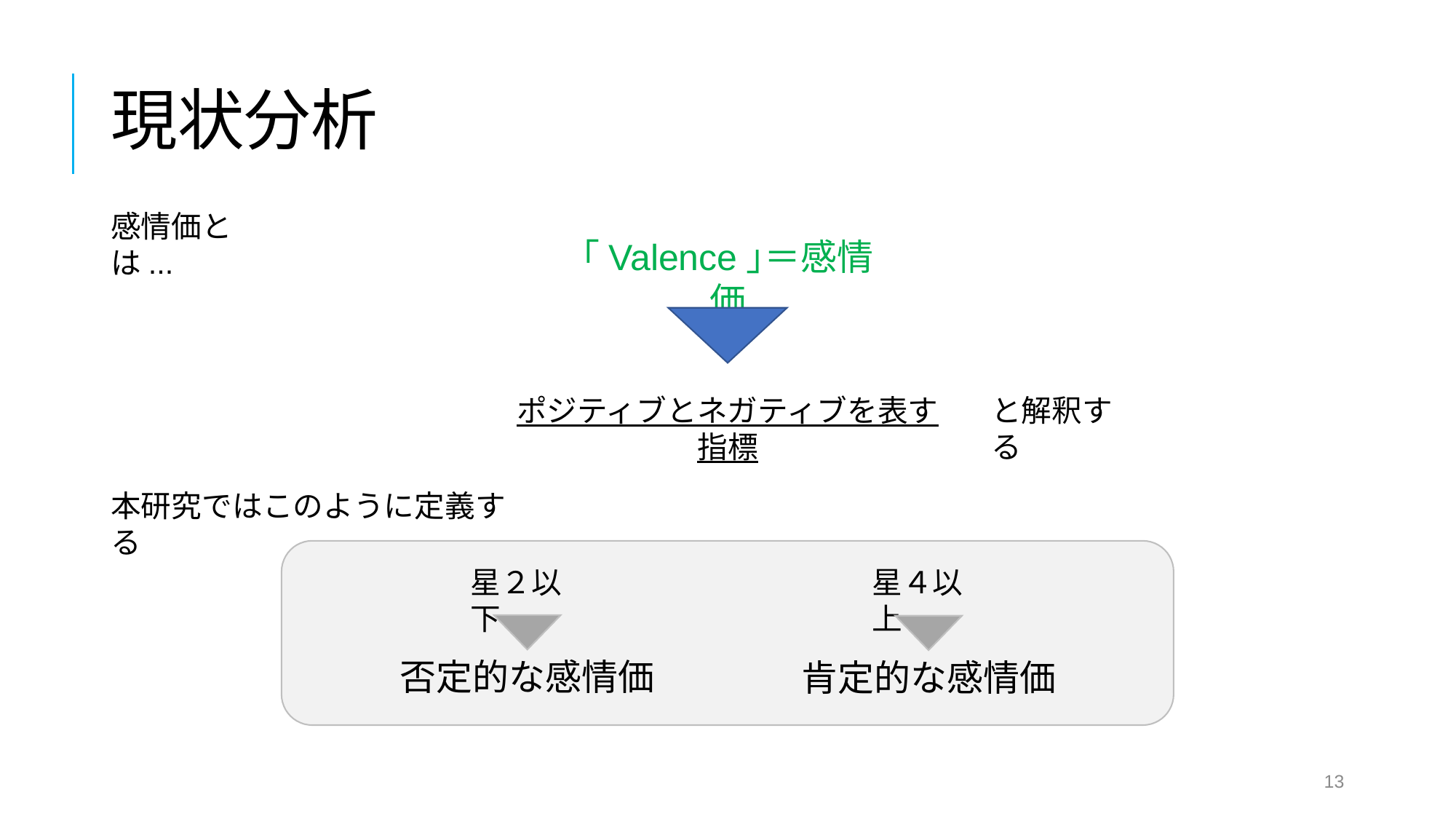

# 現状分析
感情価とは...
｢Valence｣＝感情価

ポジティブとネガティブを表す指標
と解釈する
本研究ではこのように定義する

星２以下
星４以上

否定的な感情価
肯定的な感情価
13